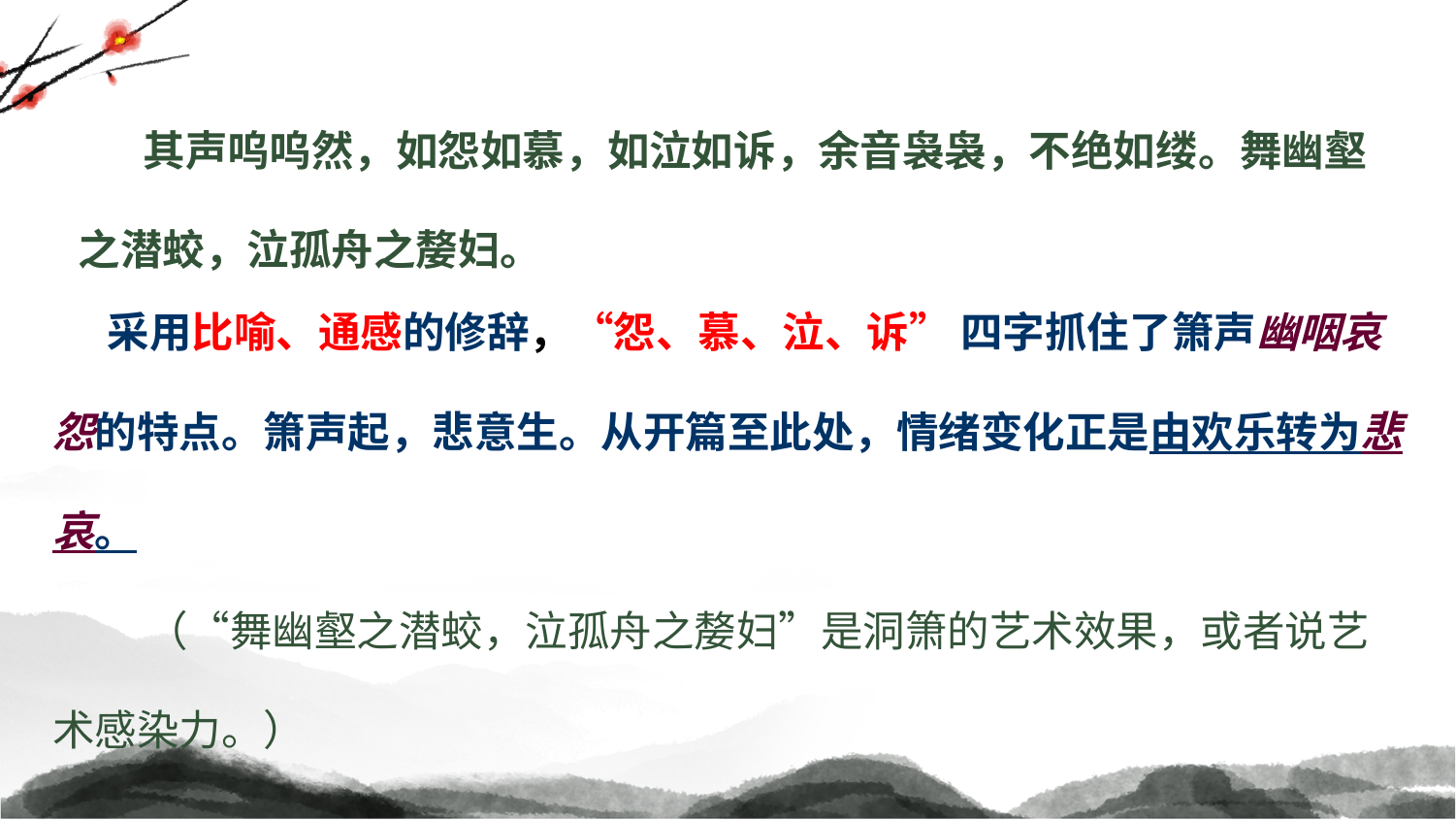

其声呜呜然，如怨如慕，如泣如诉，余音袅袅，不绝如缕。舞幽壑之潜蛟，泣孤舟之嫠妇。
        采用比喻、通感的修辞，“怨、慕、泣、诉” 四字抓住了箫声幽咽哀怨的特点。箫声起，悲意生。从开篇至此处，情绪变化正是由欢乐转为悲哀。
        （“舞幽壑之潜蛟，泣孤舟之嫠妇”是洞箫的艺术效果，或者说艺术感染力。）